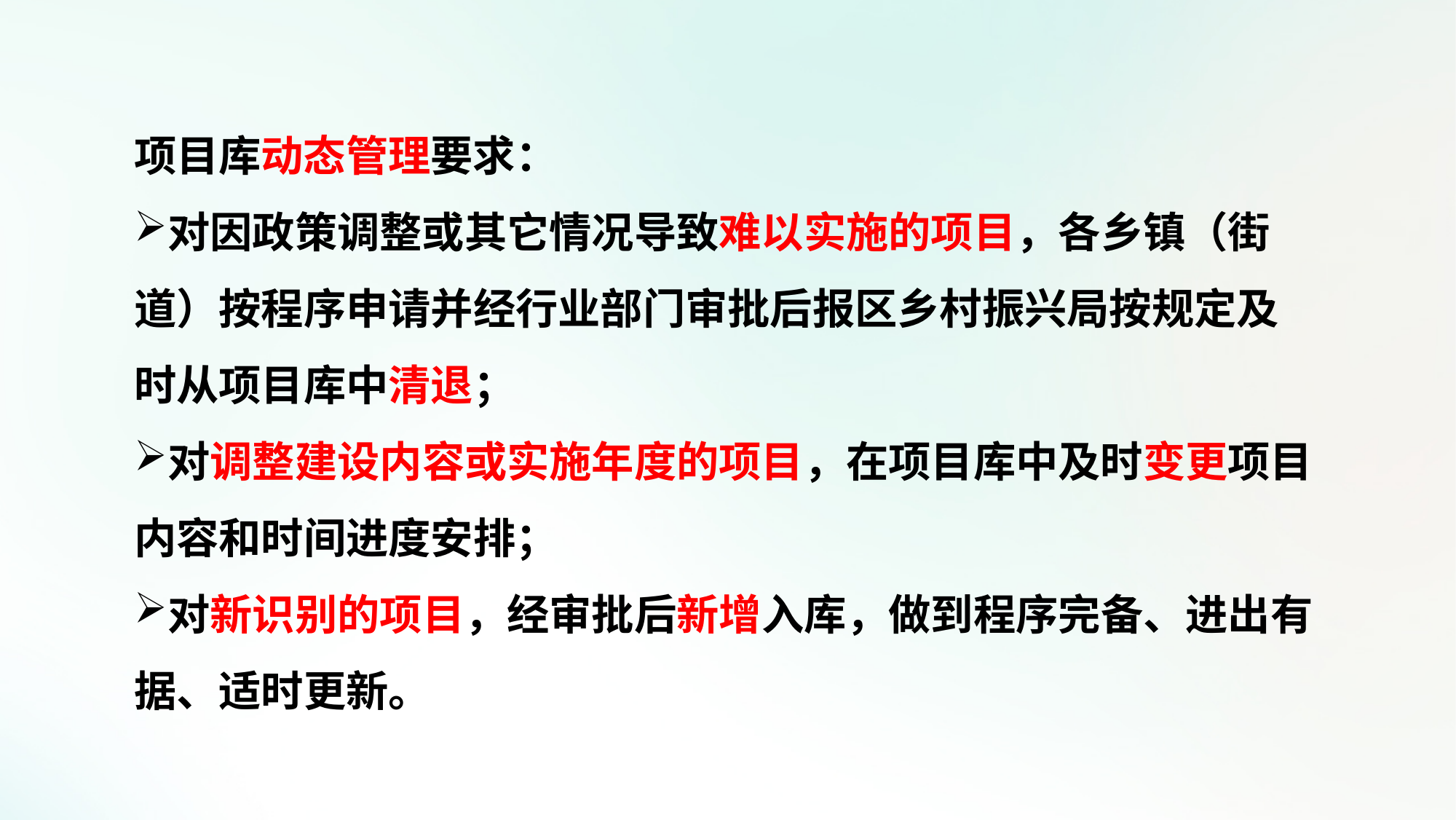

项目库动态管理要求：
对因政策调整或其它情况导致难以实施的项目，各乡镇（街道）按程序申请并经行业部门审批后报区乡村振兴局按规定及时从项目库中清退；
对调整建设内容或实施年度的项目，在项目库中及时变更项目内容和时间进度安排；
对新识别的项目，经审批后新增入库，做到程序完备、进出有据、适时更新。